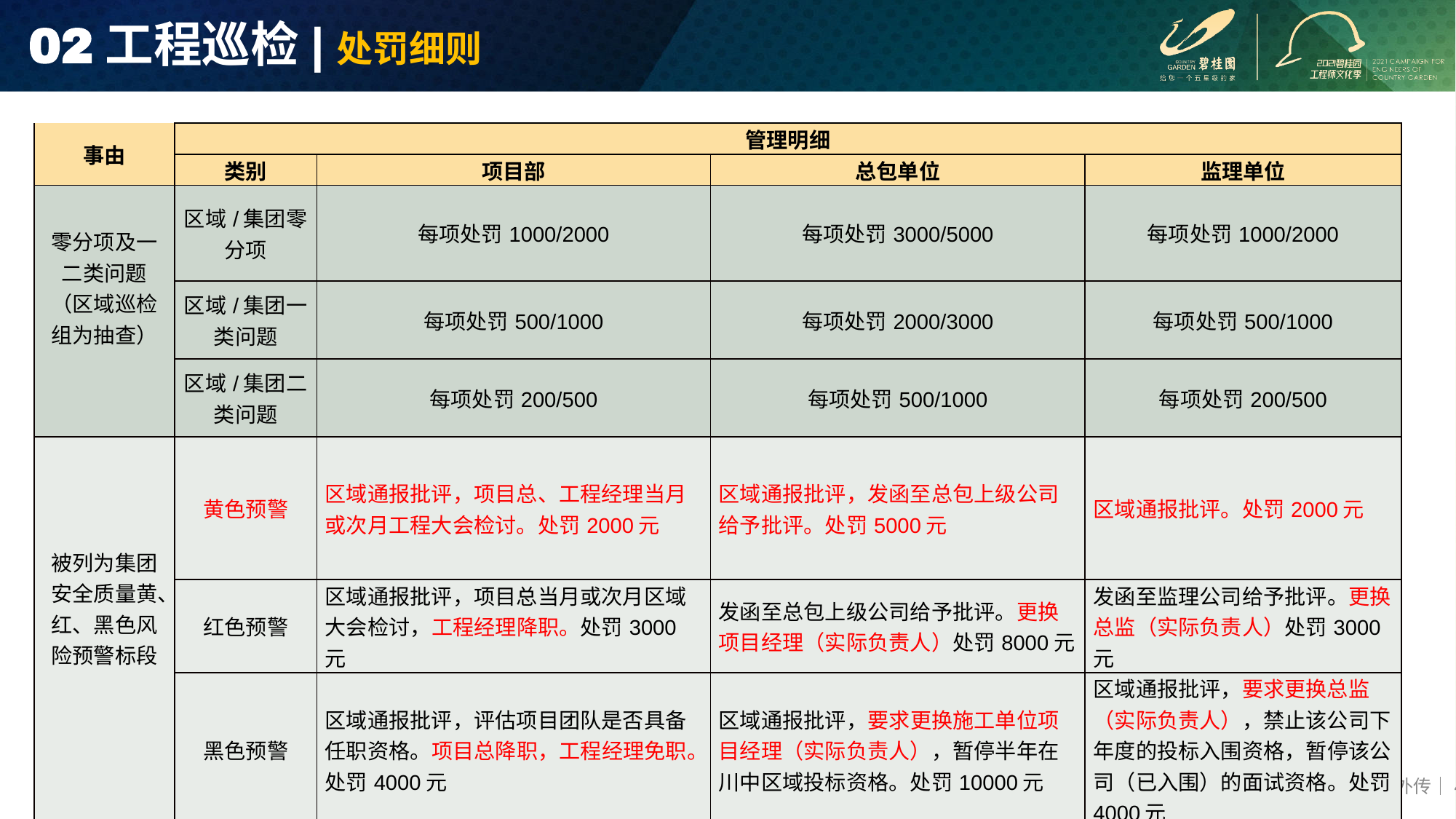

# 02工程巡检|处罚细则
| 事由 | 管理明细 |  |  |  |
| --- | --- | --- | --- | --- |
|  | 类别 | 项目部 | 总包单位 | 监理单位 |
| 零分项及一二类问题（区域巡检组为抽查） | 区域/集团零分项 | 每项处罚1000/2000 | 每项处罚3000/5000 | 每项处罚1000/2000 |
|  | 区域/集团一类问题 | 每项处罚500/1000 | 每项处罚2000/3000 | 每项处罚500/1000 |
|  | 区域/集团二类问题 | 每项处罚200/500 | 每项处罚500/1000 | 每项处罚200/500 |
| 被列为集团安全质量黄、红、黑色风险预警标段 | 黄色预警 | 区域通报批评，项目总、工程经理当月或次月工程大会检讨。处罚2000元 | 区域通报批评，发函至总包上级公司给予批评。处罚5000元 | 区域通报批评。处罚2000元 |
|  | 红色预警 | 区域通报批评，项目总当月或次月区域大会检讨，工程经理降职。处罚3000元 | 发函至总包上级公司给予批评。更换项目经理（实际负责人）处罚8000元 | 发函至监理公司给予批评。更换总监（实际负责人）处罚3000元 |
|  | 黑色预警 | 区域通报批评，评估项目团队是否具备任职资格。项目总降职，工程经理免职。处罚4000元 | 区域通报批评，要求更换施工单位项目经理（实际负责人），暂停半年在川中区域投标资格。处罚10000元 | 区域通报批评，要求更换总监（实际负责人），禁止该公司下年度的投标入围资格，暂停该公司（已入围）的面试资格。处罚4000元 |